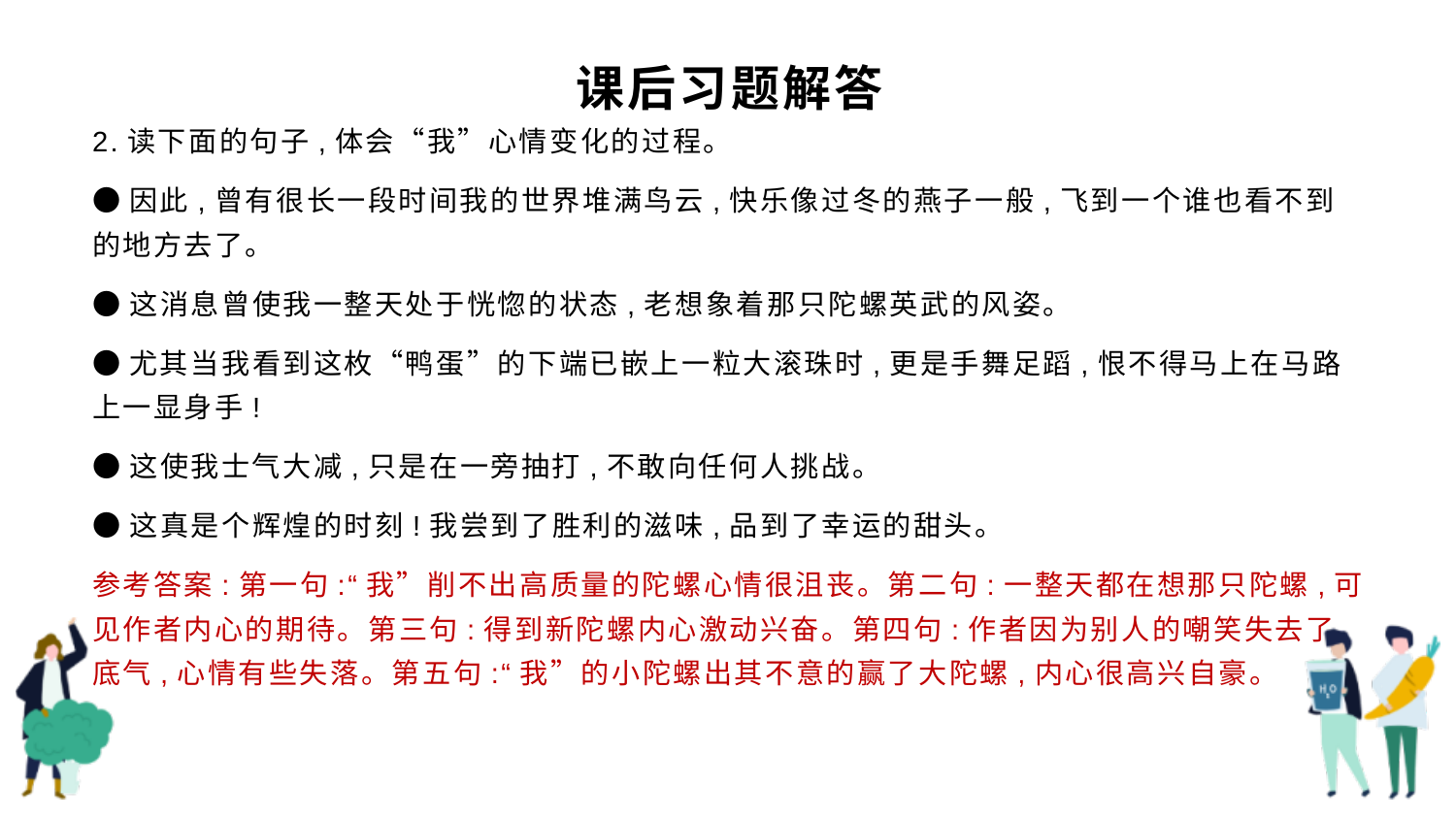

# 课后习题解答
2.读下面的句子,体会“我”心情变化的过程。
●因此,曾有很长一段时间我的世界堆满鸟云,快乐像过冬的燕子一般,飞到一个谁也看不到的地方去了。
●这消息曾使我一整天处于恍惚的状态,老想象着那只陀螺英武的风姿。
●尤其当我看到这枚“鸭蛋”的下端已嵌上一粒大滚珠时,更是手舞足蹈,恨不得马上在马路上一显身手!
●这使我士气大减,只是在一旁抽打,不敢向任何人挑战。
●这真是个辉煌的时刻!我尝到了胜利的滋味,品到了幸运的甜头。
参考答案:第一句:“我”削不出高质量的陀螺心情很沮丧。第二句:一整天都在想那只陀螺,可见作者内心的期待。第三句:得到新陀螺内心激动兴奋。第四句:作者因为别人的嘲笑失去了底气,心情有些失落。第五句:“我”的小陀螺出其不意的赢了大陀螺,内心很高兴自豪。